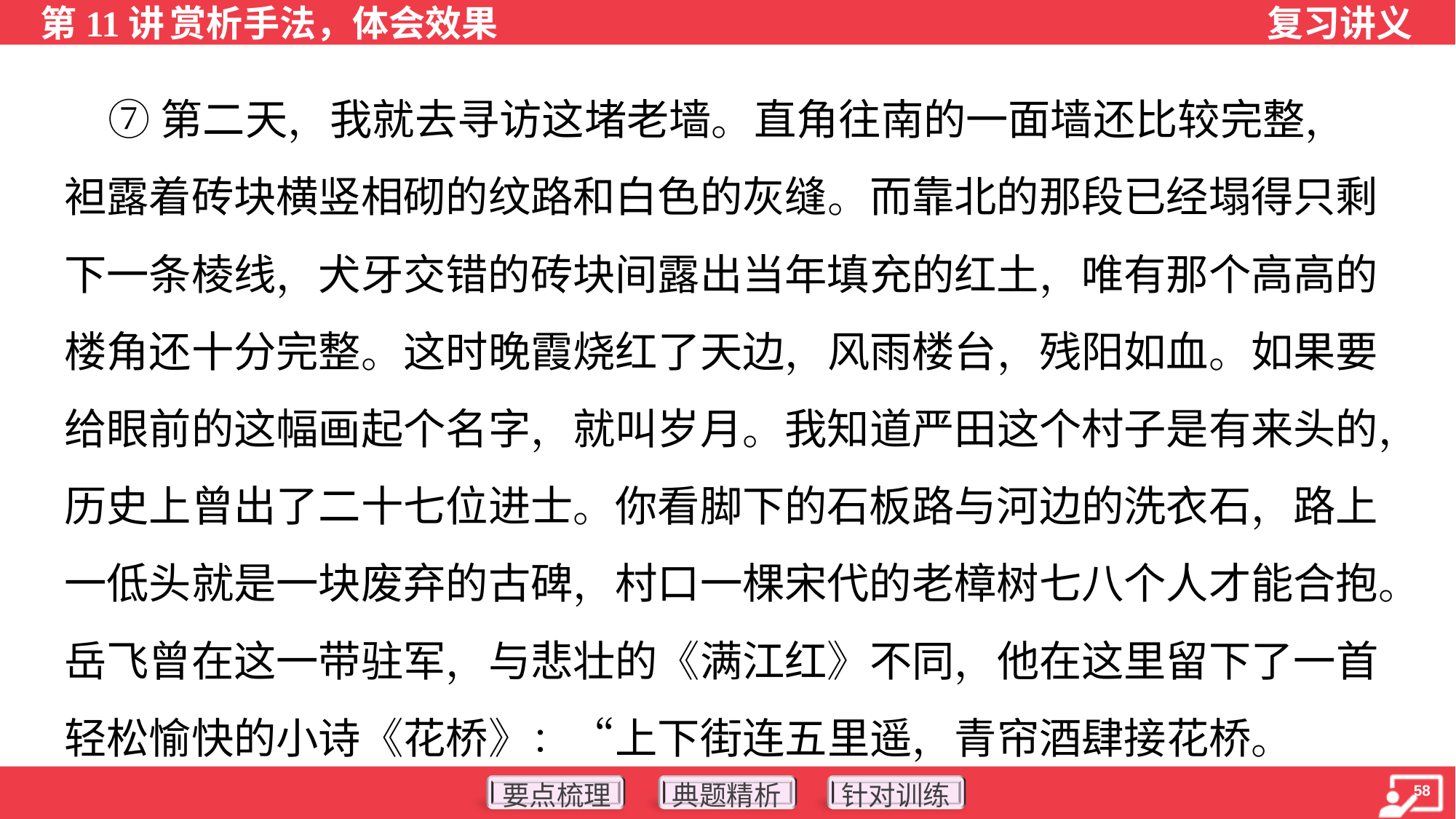

⑦第二天，我就去寻访这堵老墙。直角往南的一面墙还比较完整，
袒露着砖块横竖相砌的纹路和白色的灰缝。而靠北的那段已经塌得只剩
下一条棱线，犬牙交错的砖块间露出当年填充的红土，唯有那个高高的
楼角还十分完整。这时晚霞烧红了天边，风雨楼台，残阳如血。如果要
给眼前的这幅画起个名字，就叫岁月。我知道严田这个村子是有来头的，
历史上曾出了二十七位进士。你看脚下的石板路与河边的洗衣石，路上
一低头就是一块废弃的古碑，村口一棵宋代的老樟树七八个人才能合抱。
岳飞曾在这一带驻军，与悲壮的《满江红》不同，他在这里留下了一首
轻松愉快的小诗《花桥》：“上下街连五里遥，青帘酒肆接花桥。